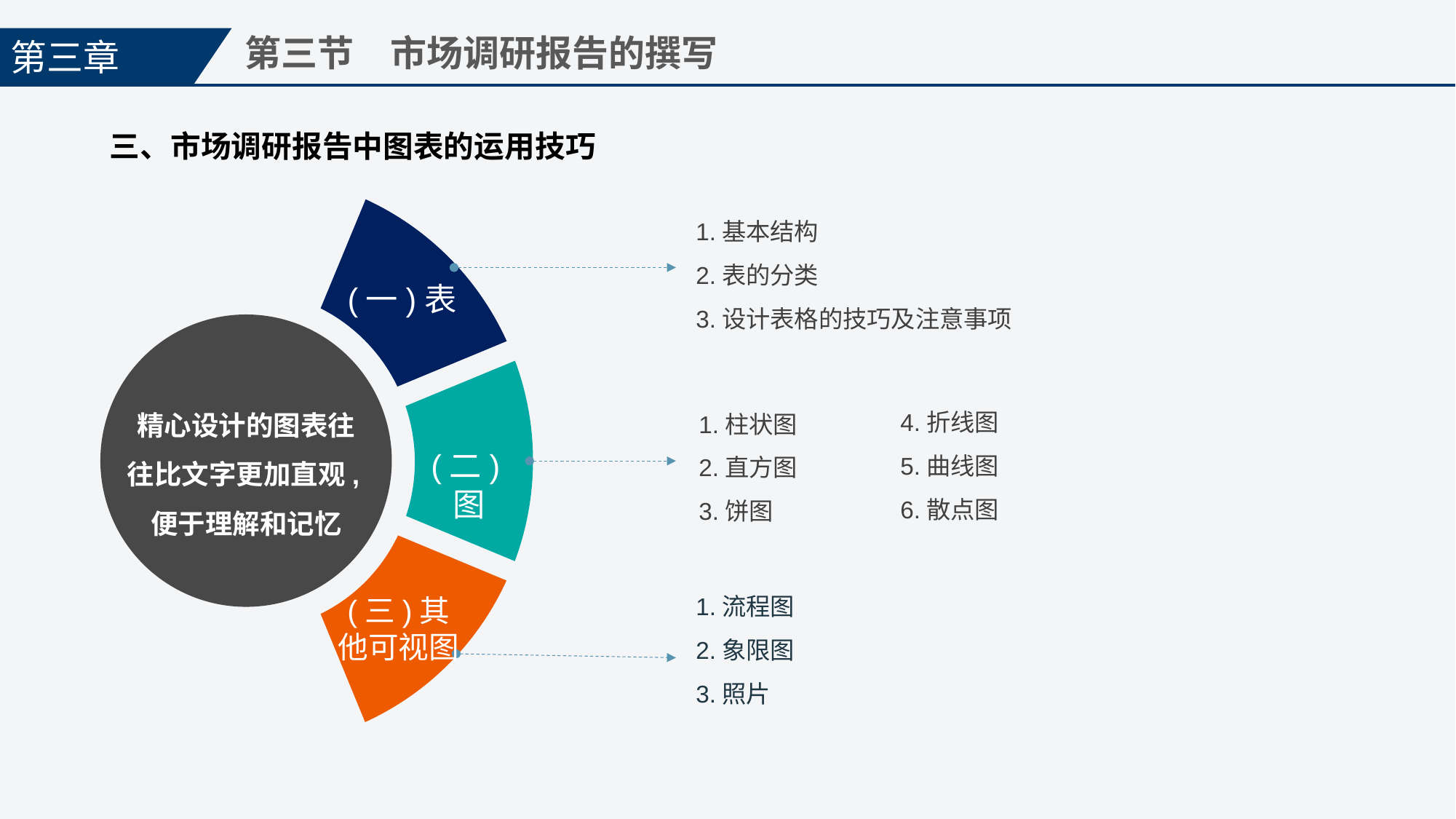

第三章
第三节　市场调研报告的撰写
三、市场调研报告中图表的运用技巧

1.基本结构
2.表的分类
3.设计表格的技巧及注意事项
(一)表

精心设计的图表往往比文字更加直观,便于理解和记忆
4.折线图
5.曲线图
6.散点图
1.柱状图
2.直方图
3.饼图
(二)图

1.流程图
2.象限图
3.照片
(三)其他可视图